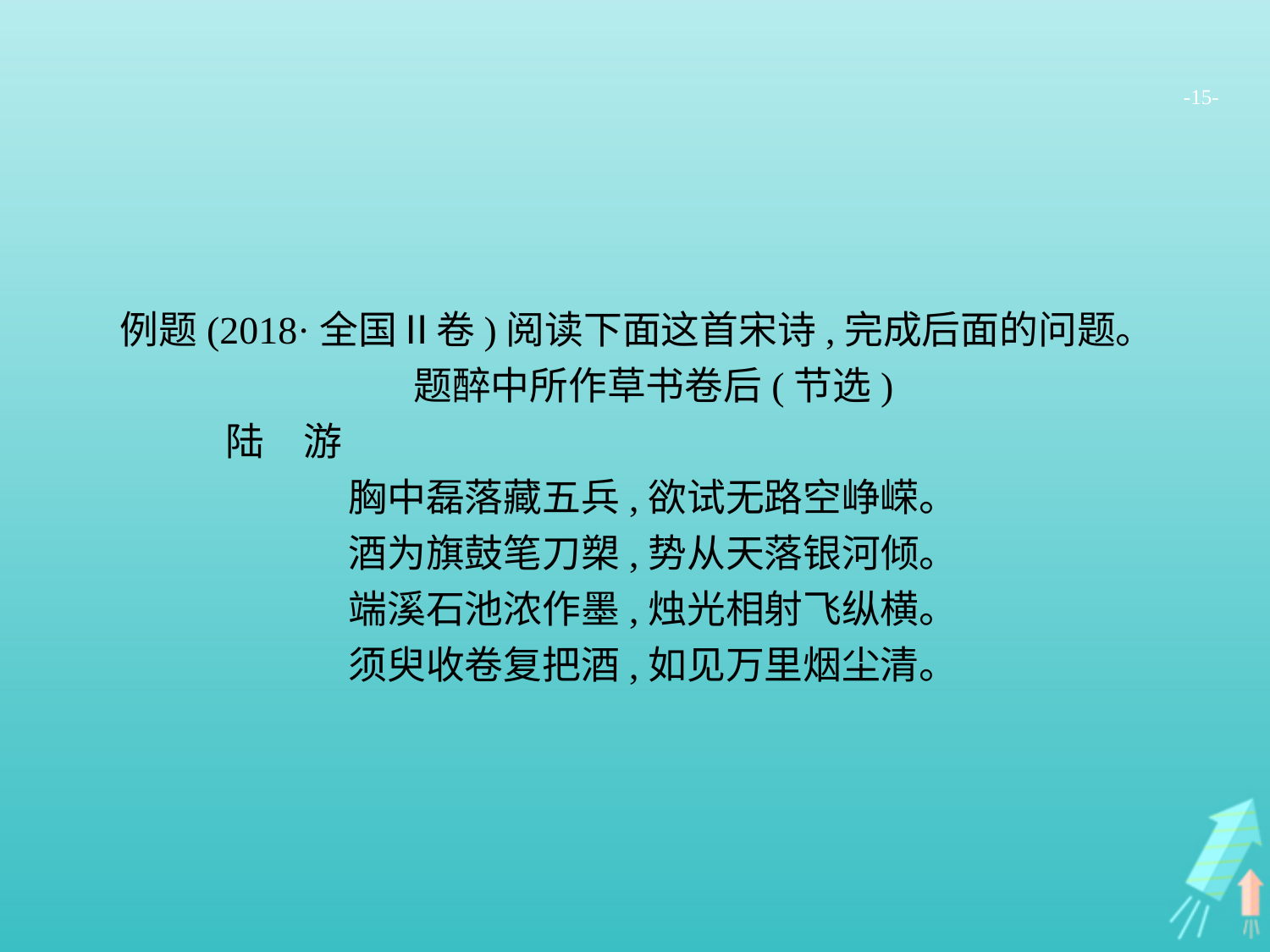

-15-
例题(2018·全国Ⅱ卷)阅读下面这首宋诗,完成后面的问题。
题醉中所作草书卷后(节选)
	陆　游
胸中磊落藏五兵,欲试无路空峥嵘。
酒为旗鼓笔刀槊,势从天落银河倾。
端溪石池浓作墨,烛光相射飞纵横。
须臾收卷复把酒,如见万里烟尘清。